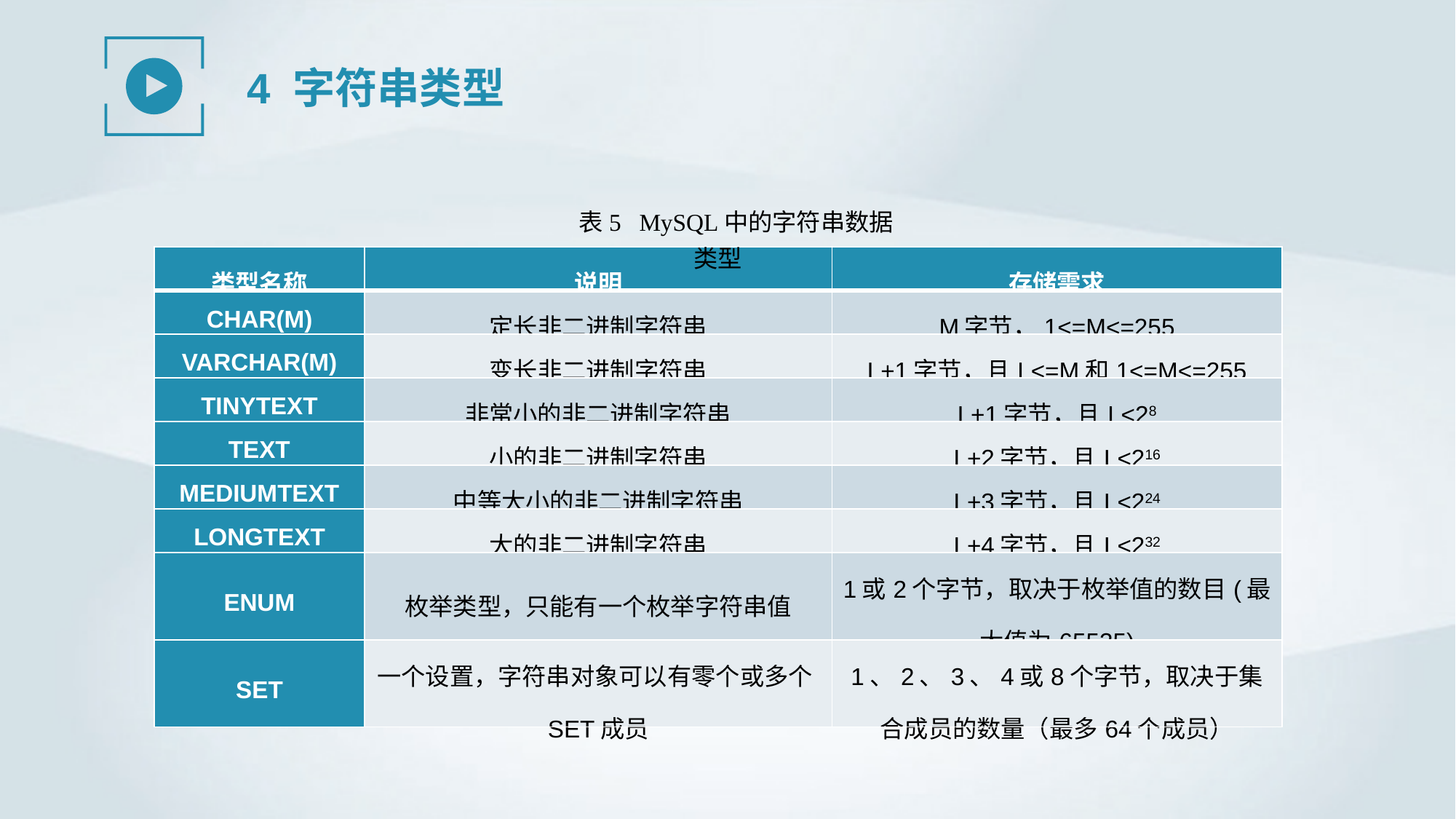

4 字符串类型
表5   MySQL中的字符串数据类型
| 类型名称 | 说明 | 存储需求 |
| --- | --- | --- |
| CHAR(M) | 定长非二进制字符串 | M字节，1<=M<=255 |
| VARCHAR(M) | 变长非二进制字符串 | L+1字节，且L<=M和1<=M<=255 |
| TINYTEXT | 非常小的非二进制字符串 | L+1字节，且L<28 |
| TEXT | 小的非二进制字符串 | L+2字节，且L<216 |
| MEDIUMTEXT | 中等大小的非二进制字符串 | L+3字节，且L<224 |
| LONGTEXT | 大的非二进制字符串 | L+4字节，且L<232 |
| ENUM | 枚举类型，只能有一个枚举字符串值 | 1或2个字节，取决于枚举值的数目(最大值为65535) |
| SET | 一个设置，字符串对象可以有零个或多个SET成员 | 1、2、3、4或8个字节，取决于集合成员的数量（最多64个成员） |